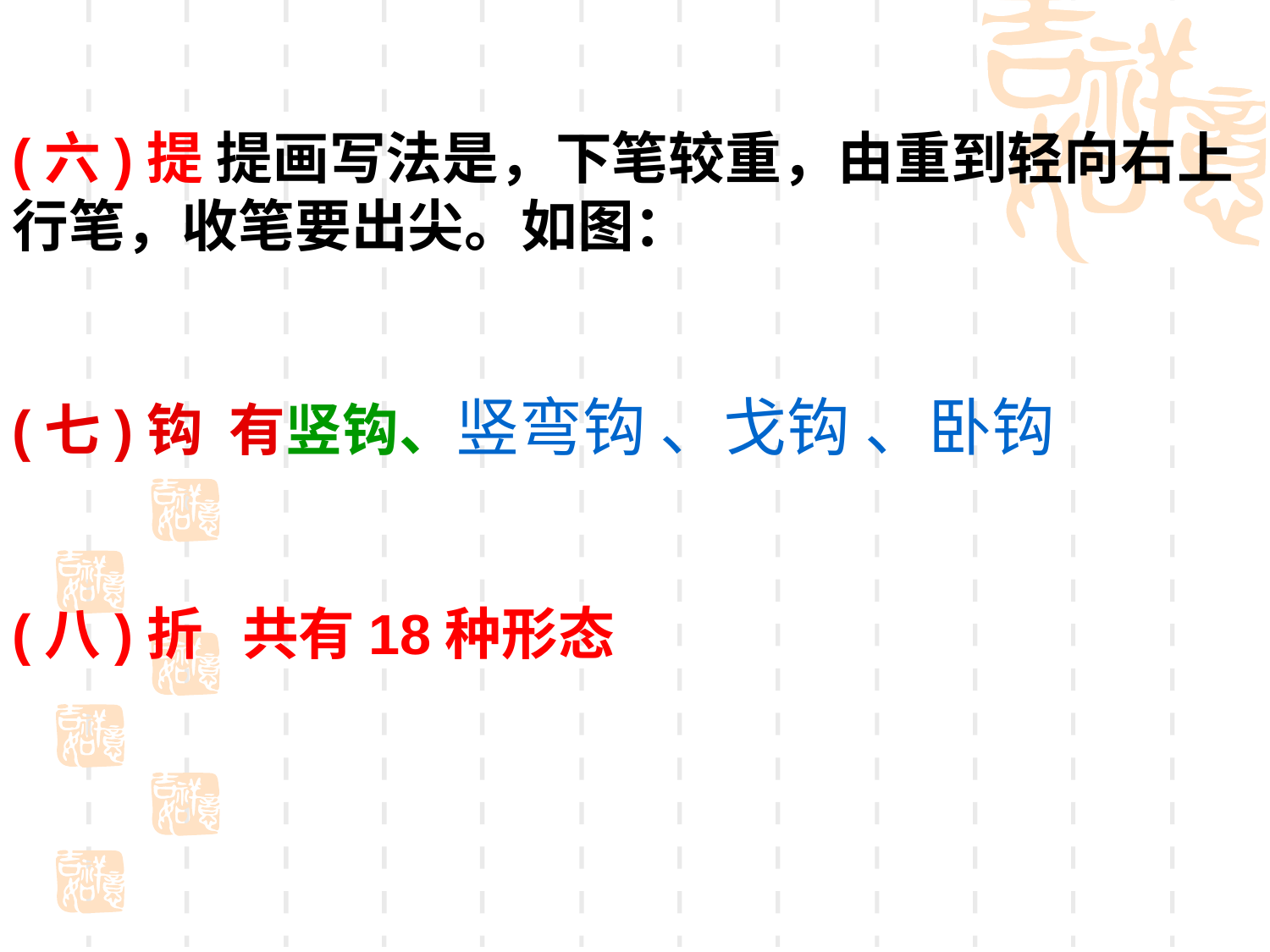

(六)提 提画写法是，下笔较重，由重到轻向右上行笔，收笔要出尖。如图：
(七)钩  有竖钩、竖弯钩 、戈钩 、卧钩
(八)折   共有18种形态